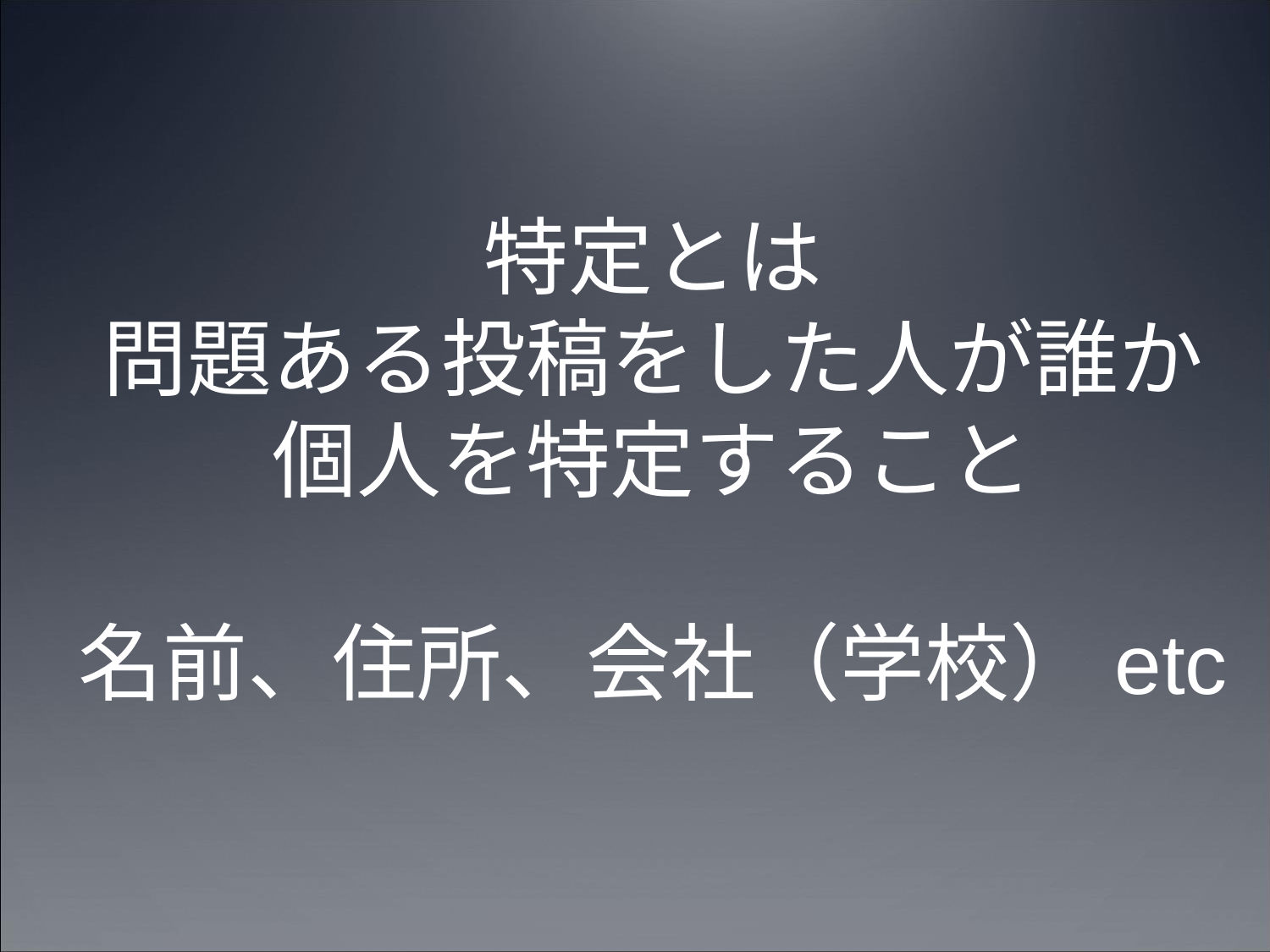

特定とは
問題ある投稿をした人が誰か
個人を特定すること

名前、住所、会社（学校）etc